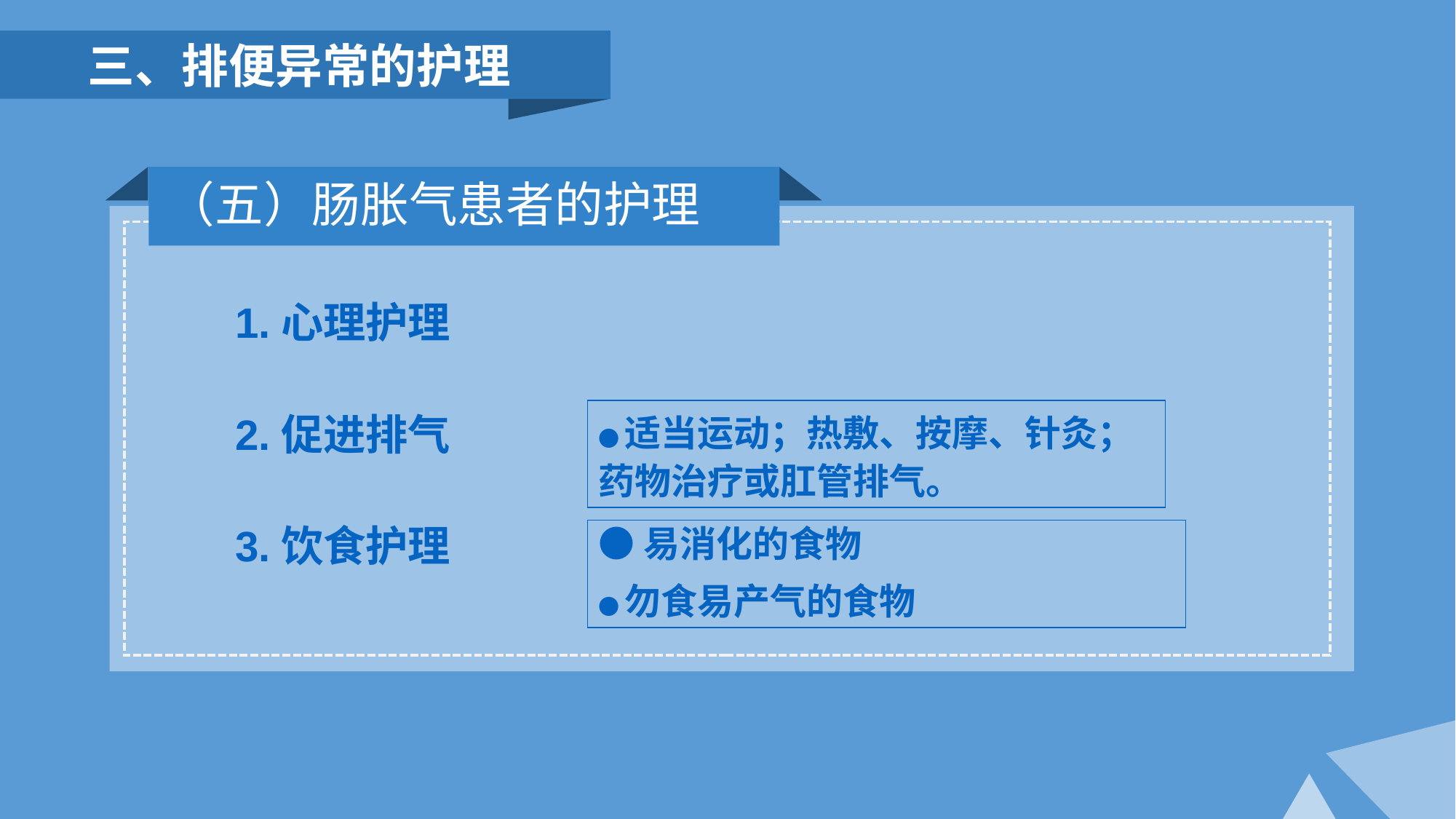

三、排便异常的护理

（五）肠胀气患者的护理

1.心理护理

2.促进排气

3.饮食护理
●适当运动；热敷、按摩、针灸；药物治疗或肛管排气。
●易消化的食物
●勿食易产气的食物